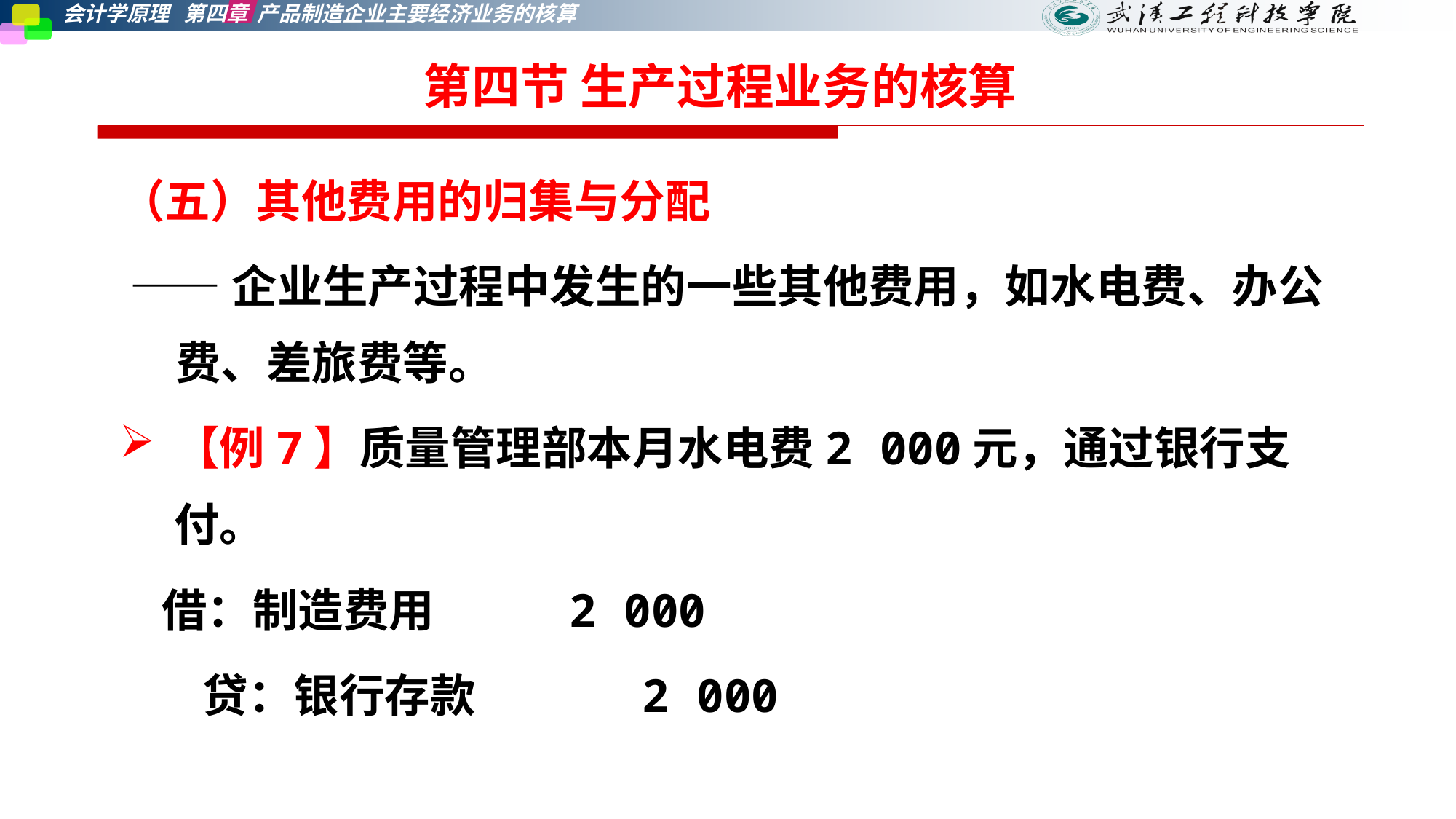

第四节 生产过程业务的核算
（五）其他费用的归集与分配
 ——企业生产过程中发生的一些其他费用，如水电费、办公费、差旅费等。
【例7】质量管理部本月水电费2 000元，通过银行支付。
   借：制造费用            2 000
       贷：银行存款               2 000